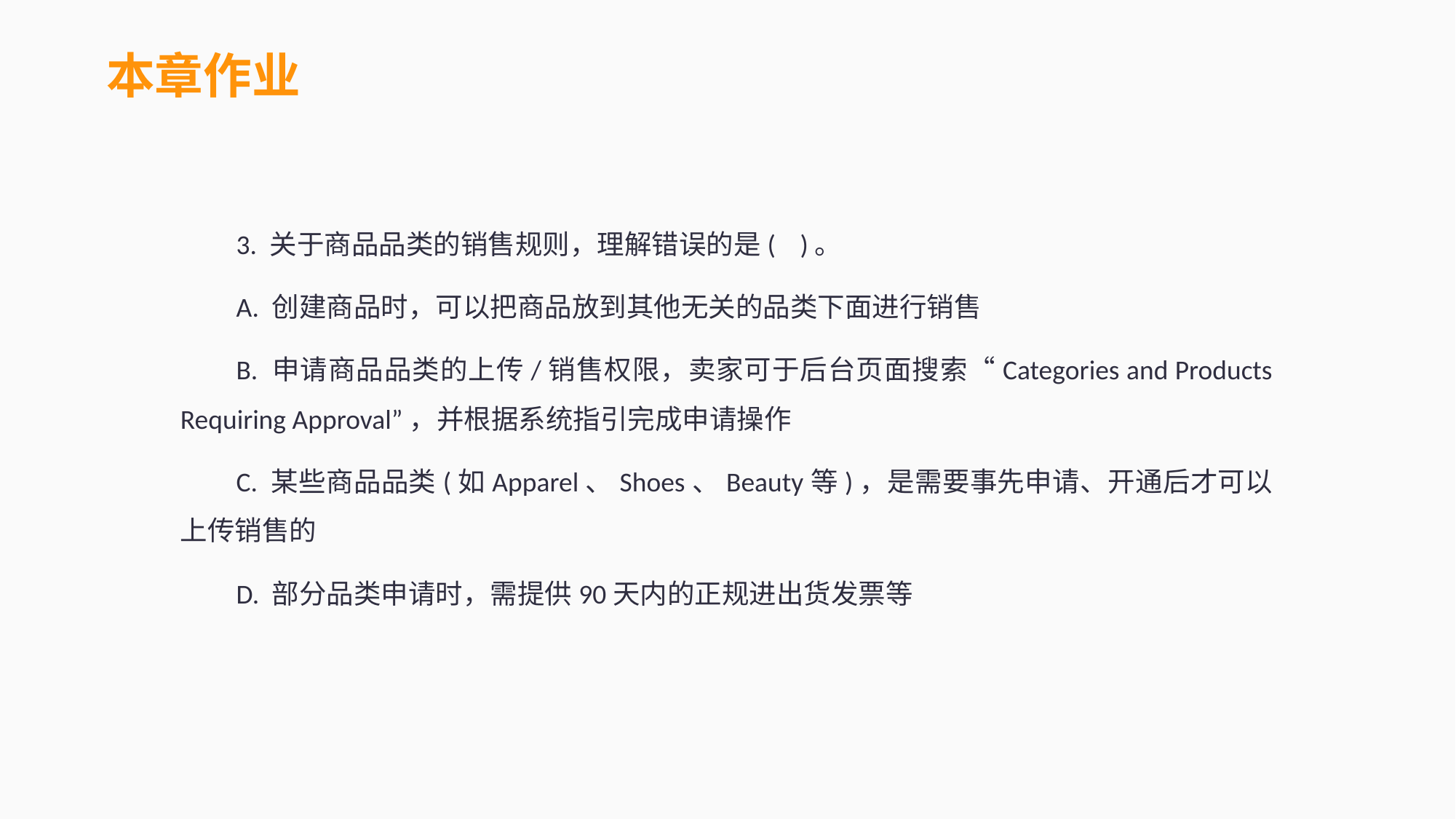

本章作业
3. 关于商品品类的销售规则，理解错误的是(    )。
A. 创建商品时，可以把商品放到其他无关的品类下面进行销售
B. 申请商品品类的上传/销售权限，卖家可于后台页面搜索“Categories and Products Requiring Approval”，并根据系统指引完成申请操作
C. 某些商品品类(如Apparel、Shoes、Beauty等)，是需要事先申请、开通后才可以上传销售的
D. 部分品类申请时，需提供90天内的正规进出货发票等